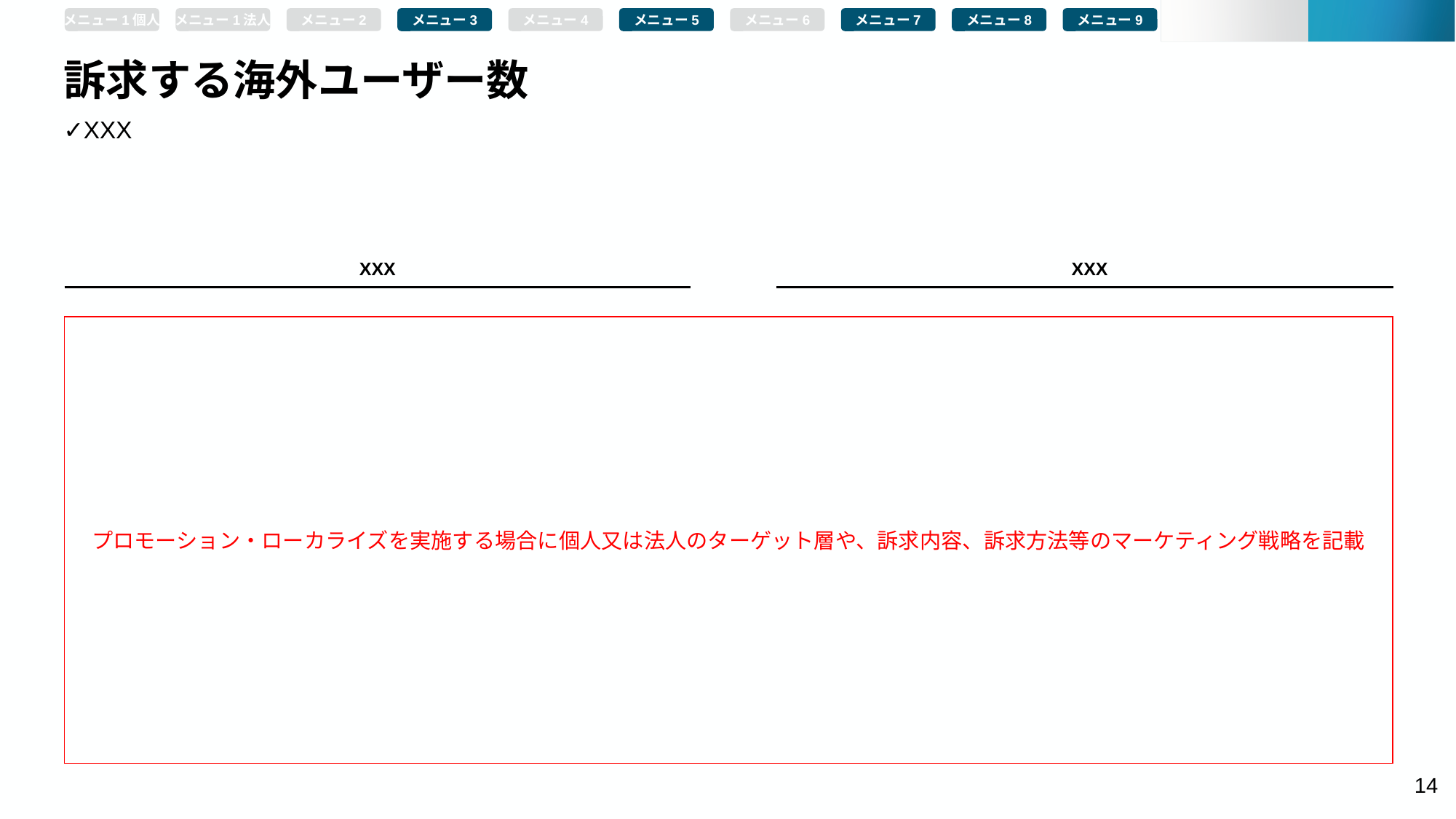

メニュー1個人
メニュー1法人
メニュー2
メニュー3
メニュー4
メニュー5
メニュー6
メニュー7
メニュー8
メニュー9
# 訴求する海外ユーザー数
✓XXX
XXX
XXX
プロモーション・ローカライズを実施する場合に個人又は法人のターゲット層や、訴求内容、訴求方法等のマーケティング戦略を記載
14